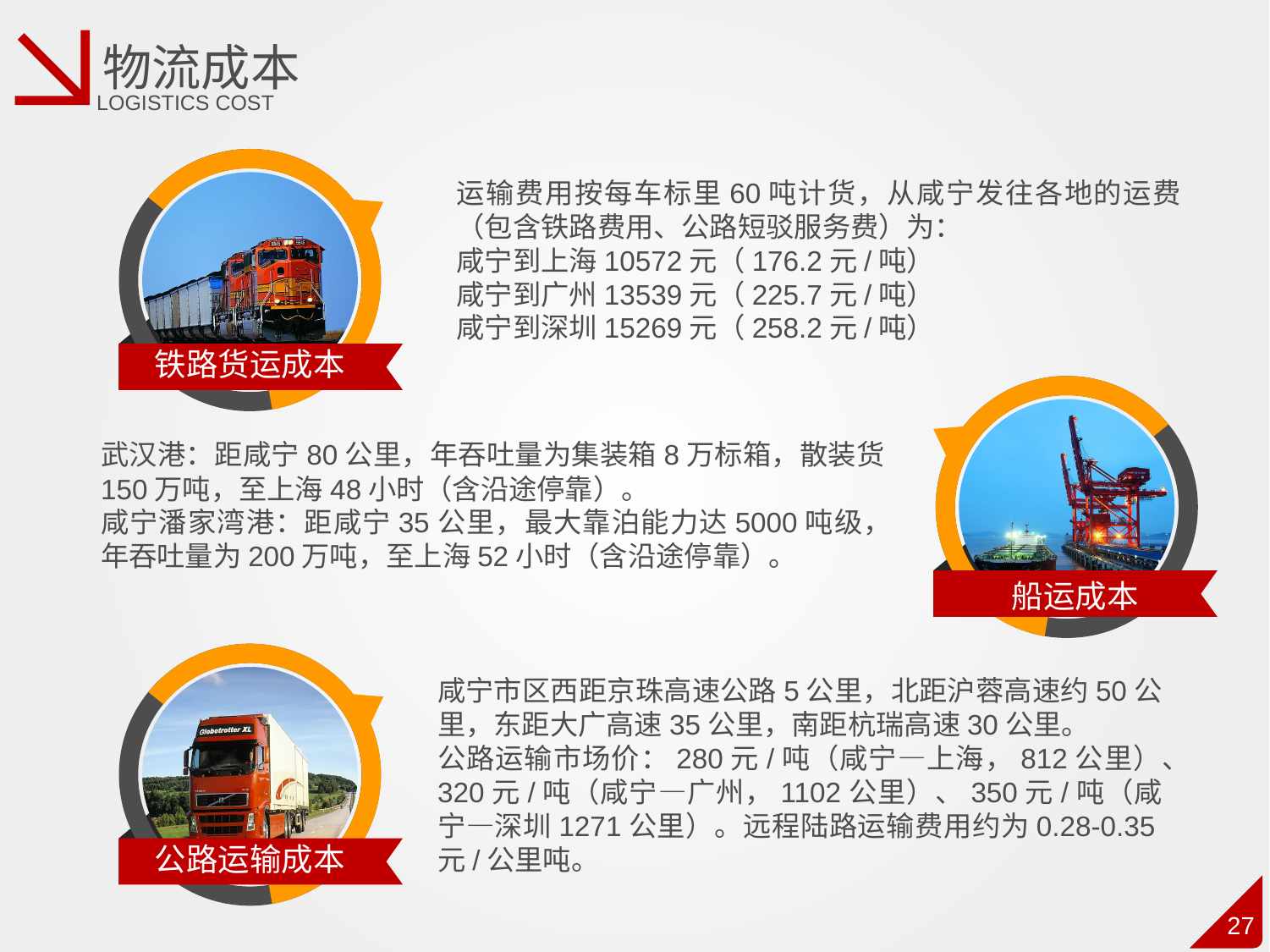

物流成本
LOGISTICS COST

运输费用按每车标里60吨计货，从咸宁发往各地的运费（包含铁路费用、公路短驳服务费）为：
咸宁到上海10572元（176.2元/吨）
咸宁到广州13539元（225.7元/吨）
咸宁到深圳15269元（258.2元/吨）

铁路货运成本

武汉港：距咸宁80公里，年吞吐量为集装箱8万标箱，散装货150万吨，至上海48小时（含沿途停靠）。
咸宁潘家湾港：距咸宁35公里，最大靠泊能力达5000吨级，年吞吐量为200万吨，至上海52小时（含沿途停靠）。

船运成本

咸宁市区西距京珠高速公路5公里，北距沪蓉高速约50公里，东距大广高速35公里，南距杭瑞高速30公里。
公路运输市场价：280元/吨（咸宁—上海，812公里）、320元/吨（咸宁—广州，1102公里）、350元/吨（咸宁—深圳1271公里）。远程陆路运输费用约为0.28-0.35元/公里吨。

公路运输成本